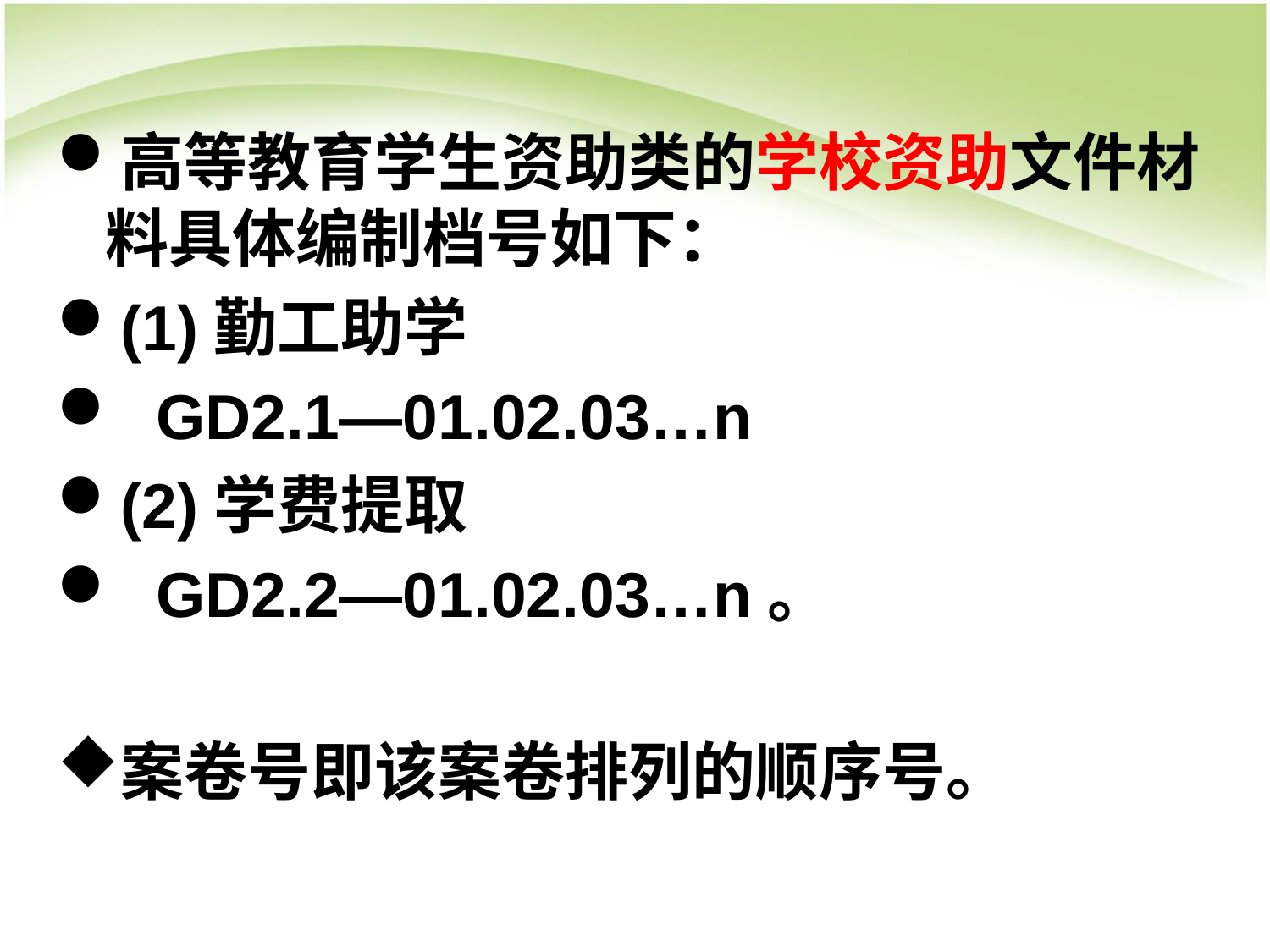

#
高等教育学生资助类的学校资助文件材料具体编制档号如下：
(1)勤工助学
  GD2.1—01.02.03…n
(2)学费提取
  GD2.2—01.02.03…n。

案卷号即该案卷排列的顺序号。